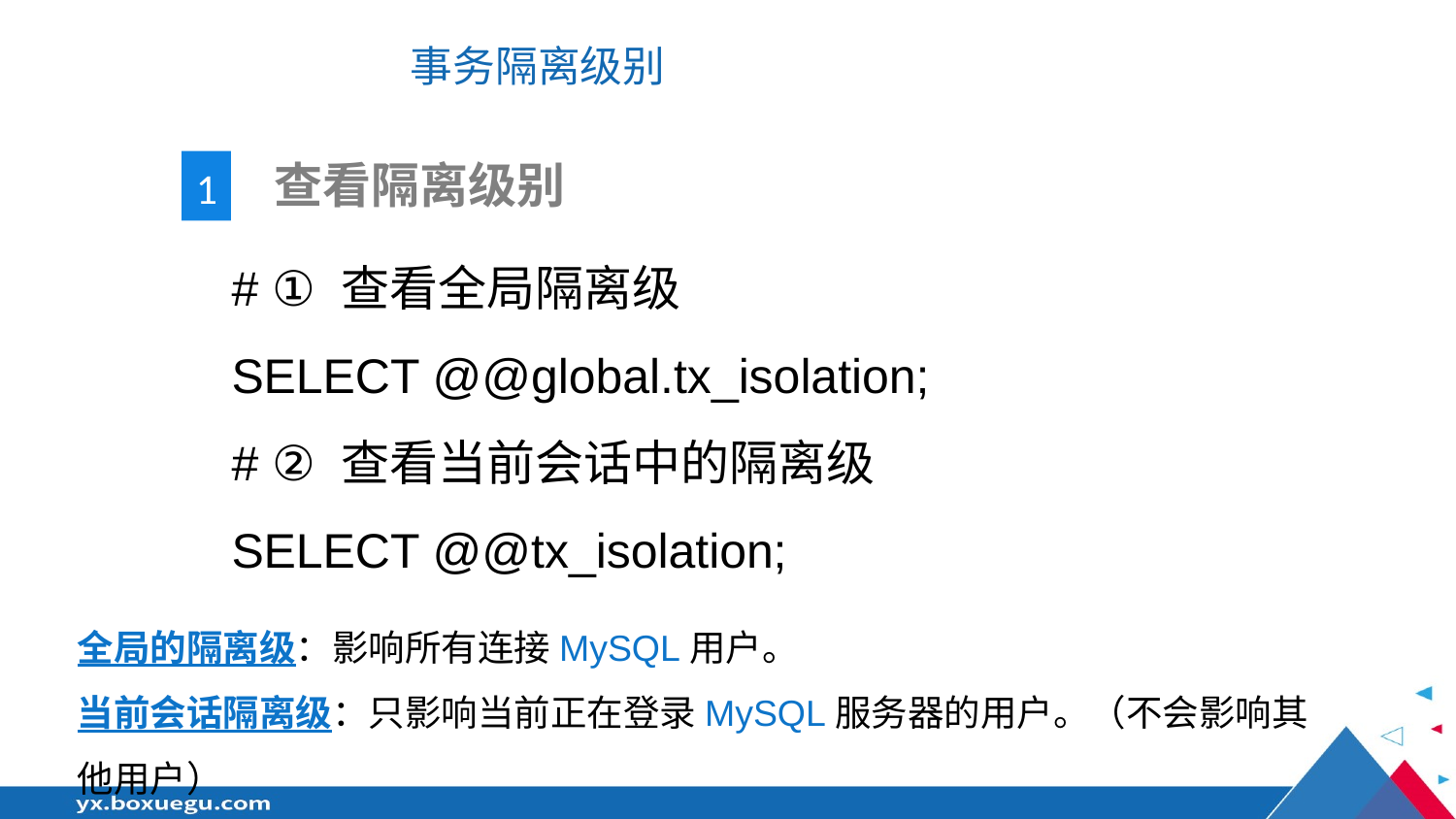

# 事务隔离级别
  查看隔离级别

1
# ① 查看全局隔离级
SELECT @@global.tx_isolation;
# ② 查看当前会话中的隔离级
SELECT @@tx_isolation;
全局的隔离级：影响所有连接MySQL用户。
当前会话隔离级：只影响当前正在登录MySQL服务器的用户。（不会影响其他用户）